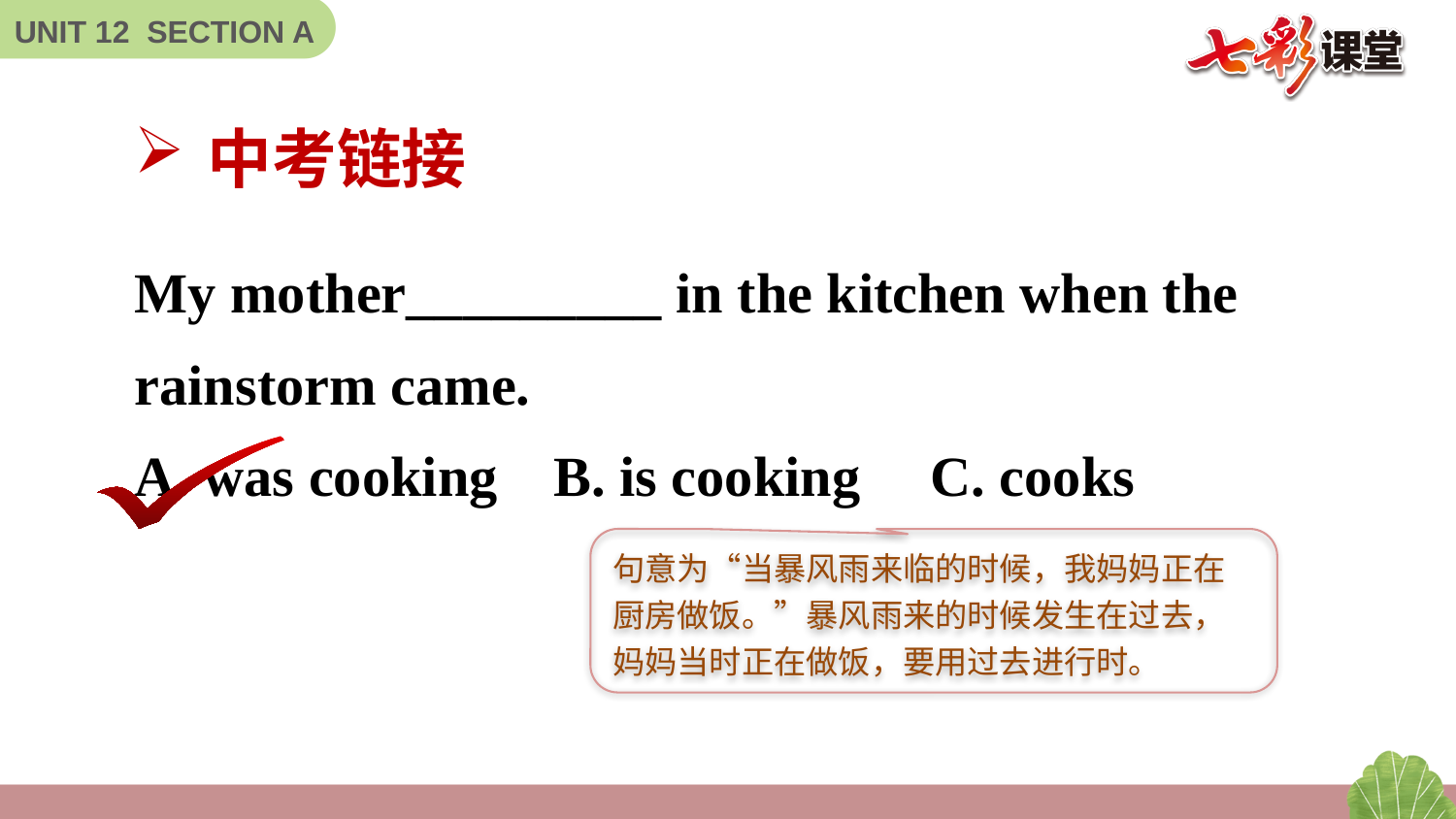

中考链接
My mother_________ in the kitchen when the rainstorm came.
A. was cooking    B. is cooking     C. cooks

句意为“当暴风雨来临的时候，我妈妈正在厨房做饭。”暴风雨来的时候发生在过去，妈妈当时正在做饭，要用过去进行时。